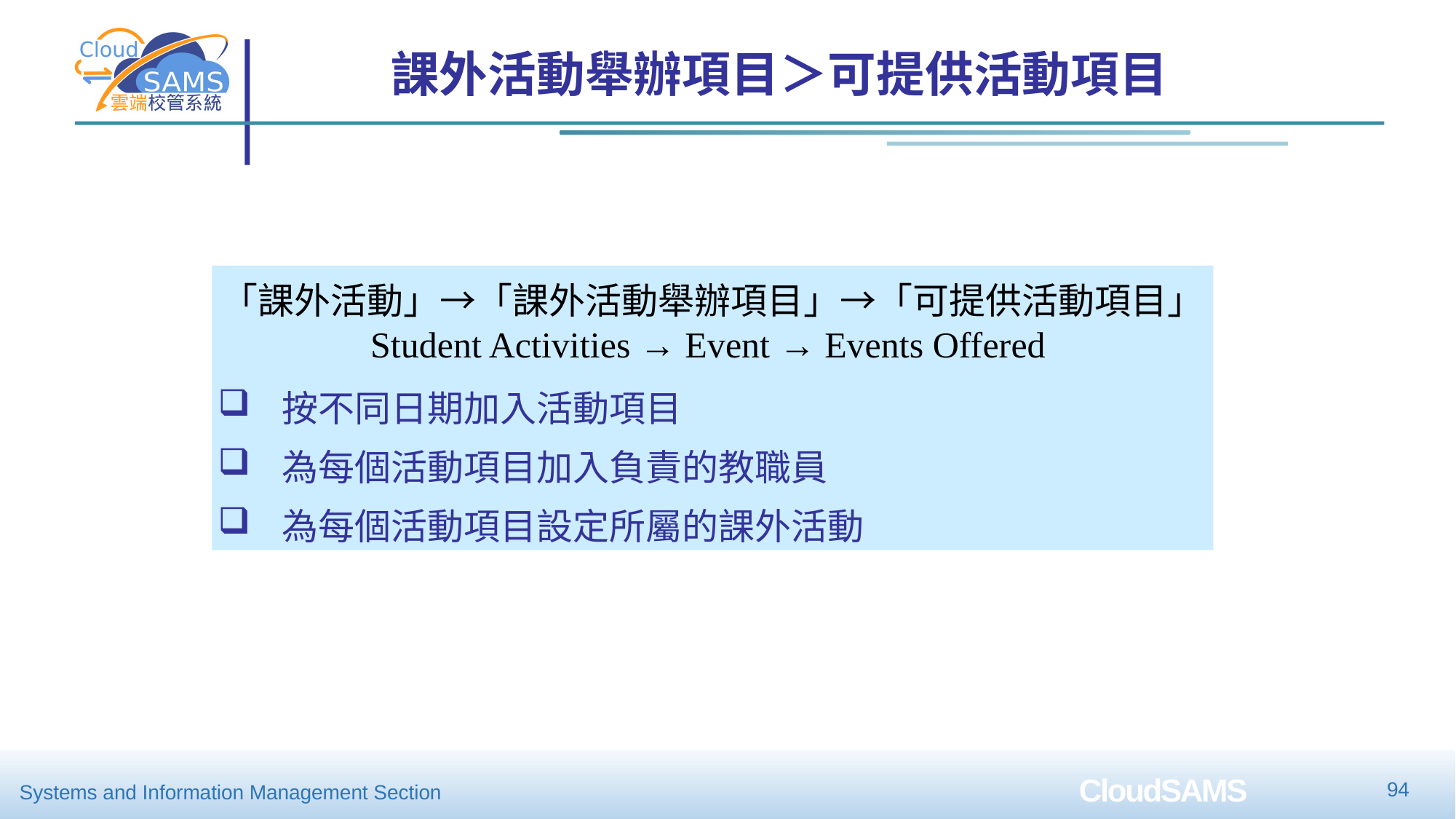

課外活動舉辦項目＞可提供活動項目
「課外活動」→「課外活動舉辦項目」→「可提供活動項目」
Student Activities → Event → Events Offered
按不同日期加入活動項目
為每個活動項目加入負責的教職員
為每個活動項目設定所屬的課外活動
94